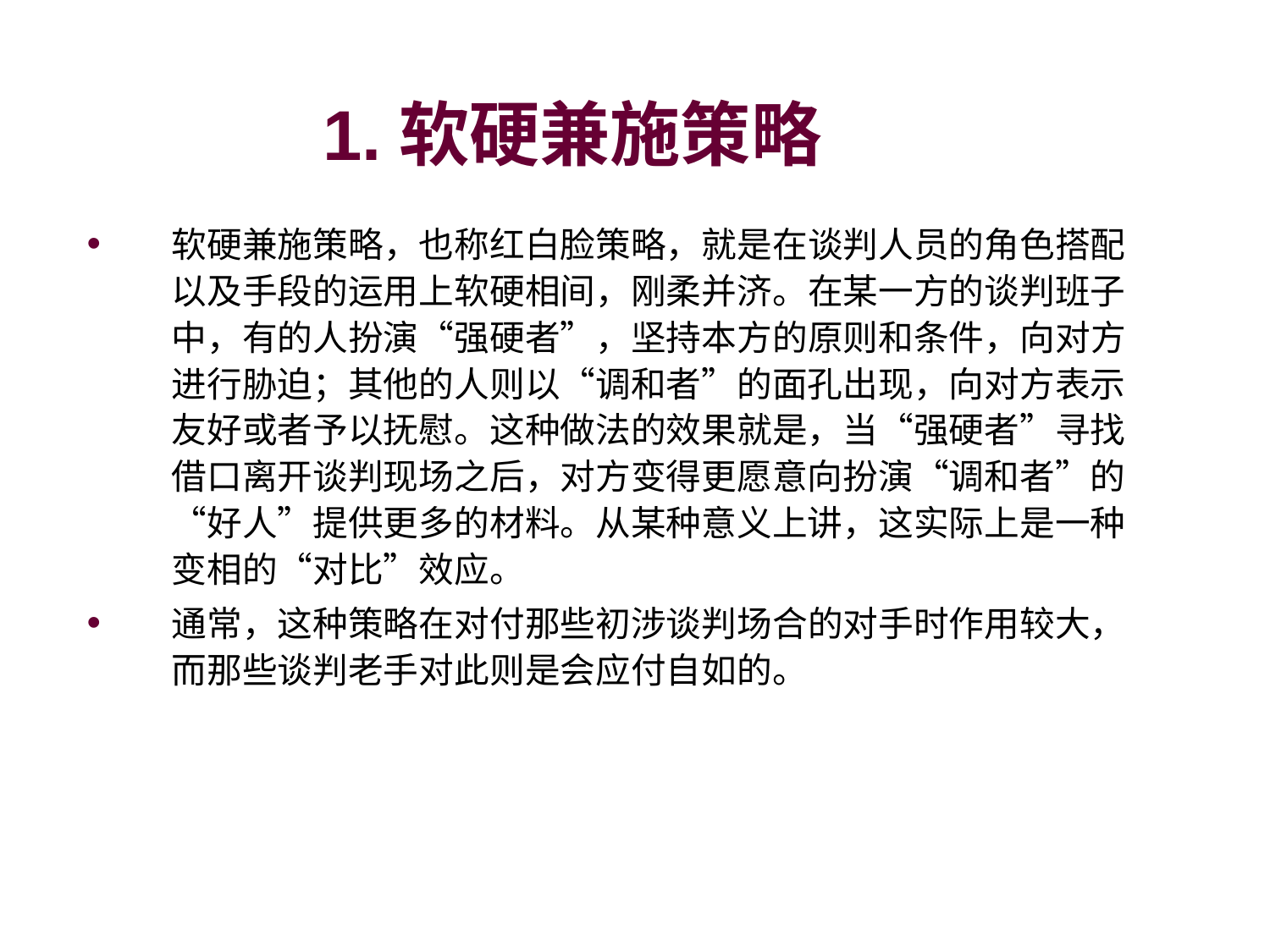

# 1.软硬兼施策略
软硬兼施策略，也称红白脸策略，就是在谈判人员的角色搭配以及手段的运用上软硬相间，刚柔并济。在某一方的谈判班子中，有的人扮演“强硬者”，坚持本方的原则和条件，向对方进行胁迫；其他的人则以“调和者”的面孔出现，向对方表示友好或者予以抚慰。这种做法的效果就是，当“强硬者”寻找借口离开谈判现场之后，对方变得更愿意向扮演“调和者”的“好人”提供更多的材料。从某种意义上讲，这实际上是一种变相的“对比”效应。
通常，这种策略在对付那些初涉谈判场合的对手时作用较大，而那些谈判老手对此则是会应付自如的。